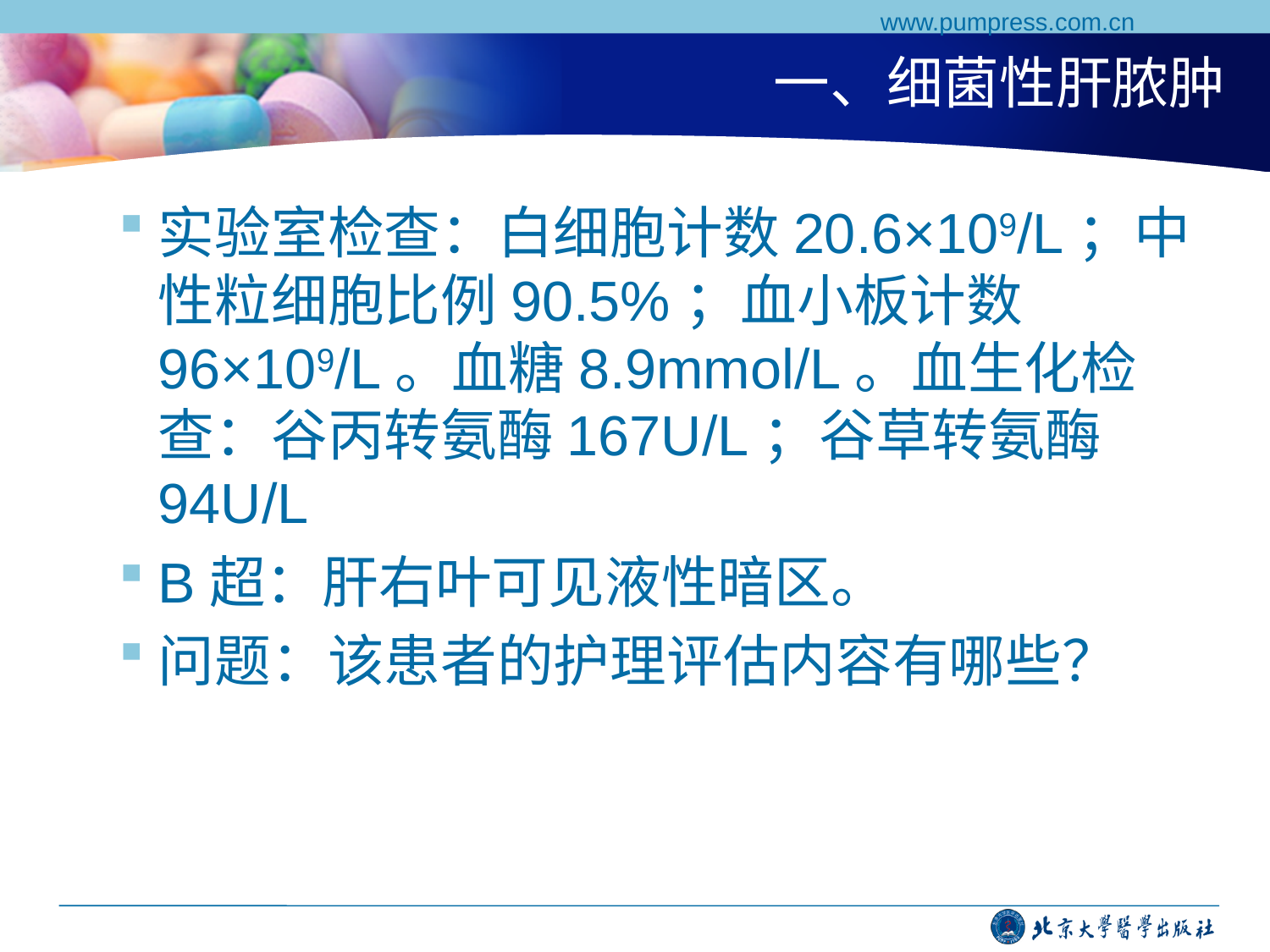

www.pumpress.com.cn
# 一、细菌性肝脓肿
实验室检查：白细胞计数20.6×109/L；中性粒细胞比例90.5%；血小板计数96×109/L。血糖8.9mmol/L。血生化检查：谷丙转氨酶167U/L；谷草转氨酶94U/L
B超：肝右叶可见液性暗区。
问题：该患者的护理评估内容有哪些？